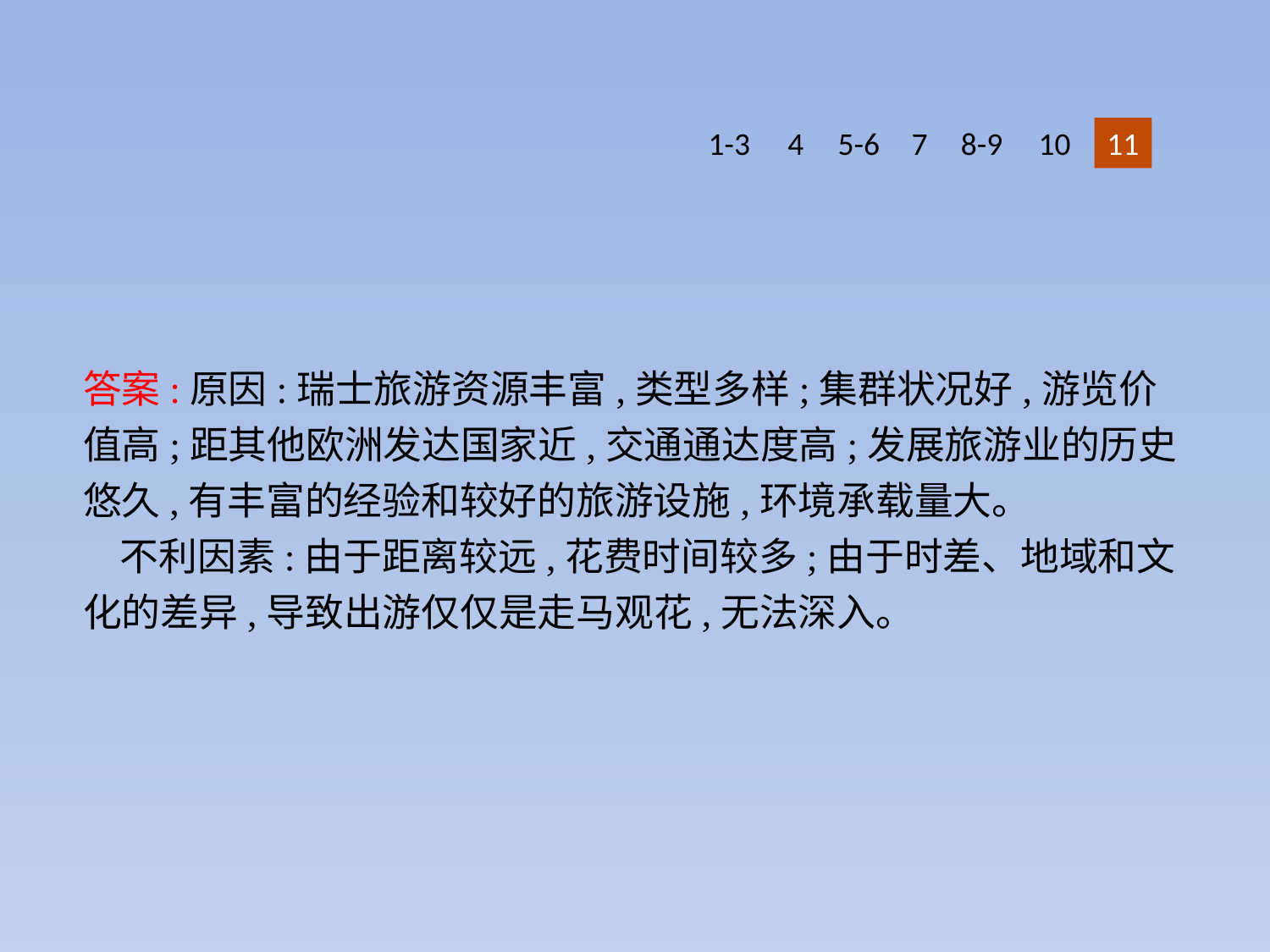

1-3
4
5-6
7
8-9
10
11
答案:原因:瑞士旅游资源丰富,类型多样;集群状况好,游览价值高;距其他欧洲发达国家近,交通通达度高;发展旅游业的历史悠久,有丰富的经验和较好的旅游设施,环境承载量大。
不利因素:由于距离较远,花费时间较多;由于时差、地域和文化的差异,导致出游仅仅是走马观花,无法深入。